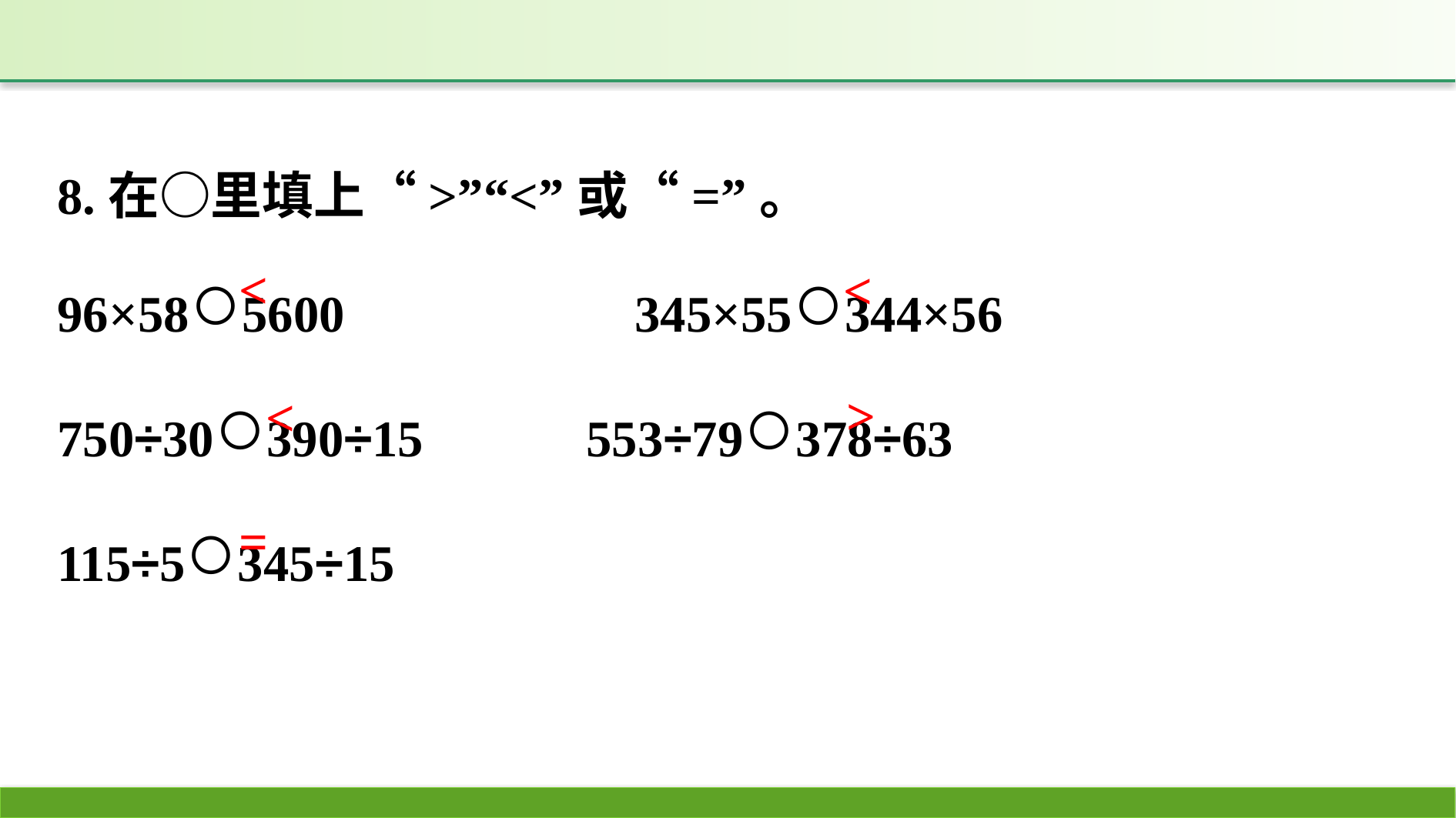

8.在○里填上“>”“<”或“=”。
96×58○5600			345×55○344×56
750÷30○390÷15		553÷79○378÷63
115÷5○345÷15
<
<
>
<
=